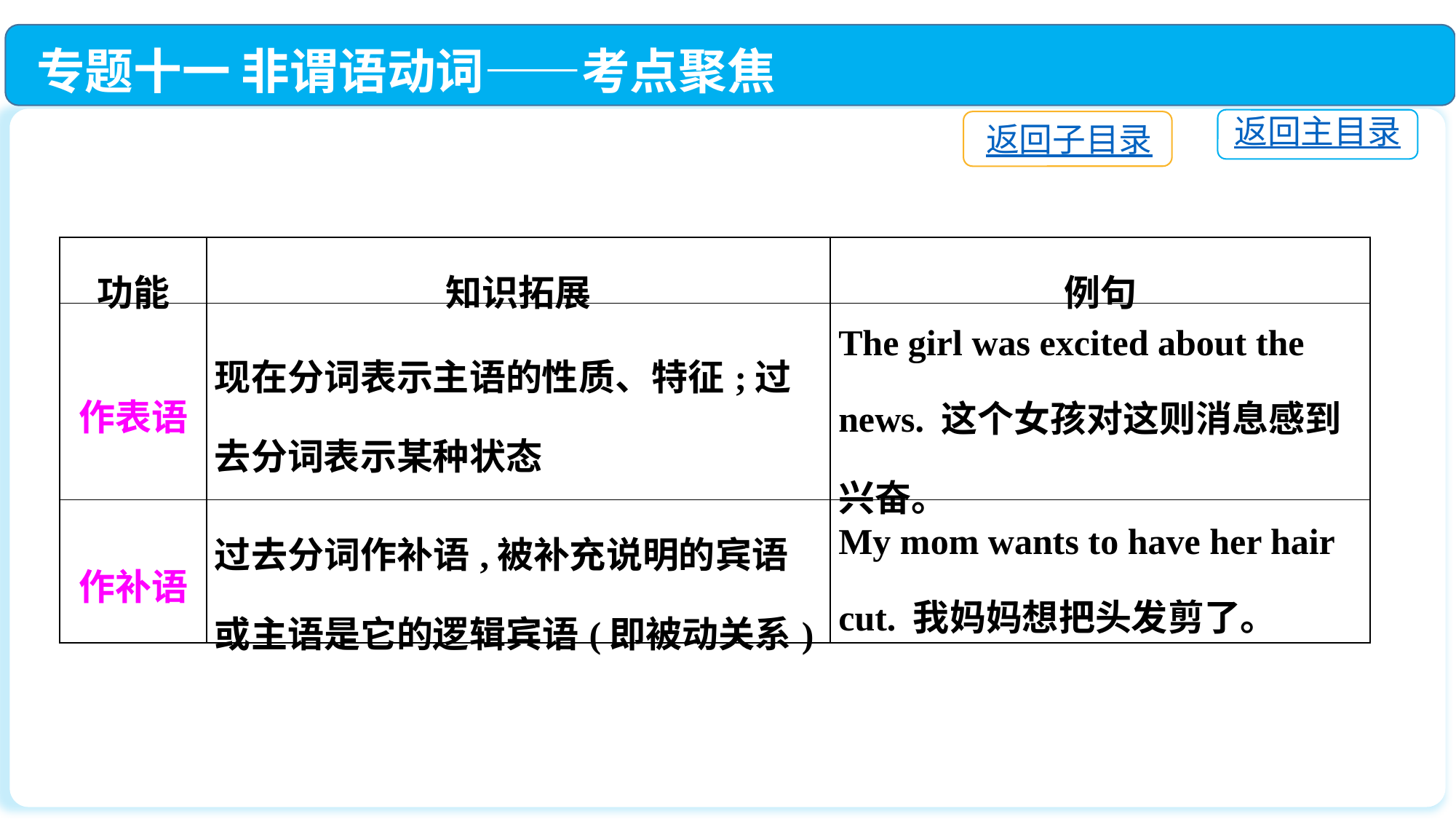

专题十一 非谓语动词——考点聚焦

返回主目录

返回子目录
| 功能 | 知识拓展 | 例句 |
| --- | --- | --- |
| 作表语 | 现在分词表示主语的性质、特征;过去分词表示某种状态 | The girl was excited about the news. 这个女孩对这则消息感到兴奋。 |
| 作补语 | 过去分词作补语,被补充说明的宾语或主语是它的逻辑宾语(即被动关系) | My mom wants to have her hair cut. 我妈妈想把头发剪了。 |